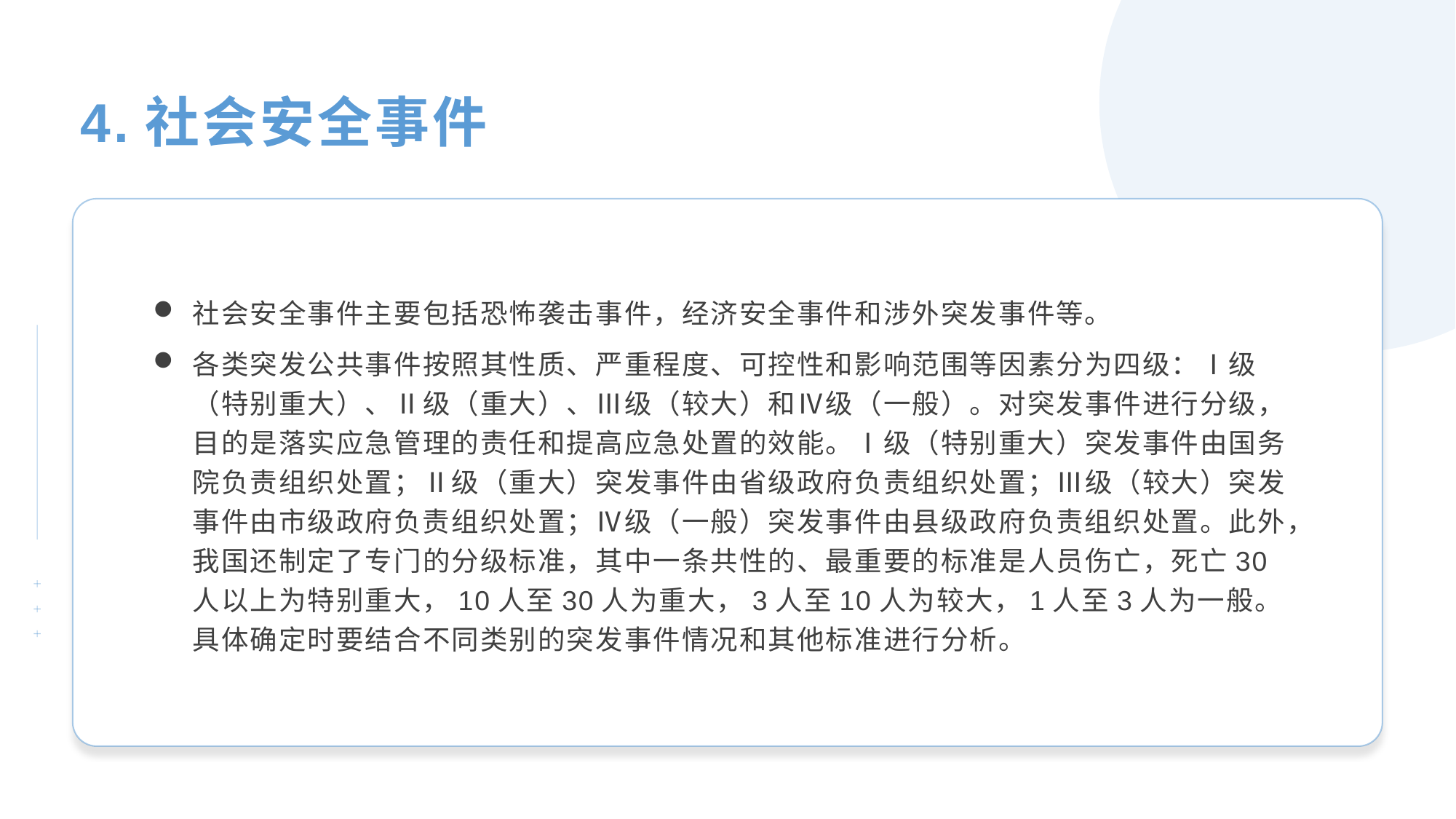

4.社会安全事件

社会安全事件主要包括恐怖袭击事件，经济安全事件和涉外突发事件等。
各类突发公共事件按照其性质、严重程度、可控性和影响范围等因素分为四级：Ⅰ级（特别重大）、Ⅱ级（重大）、Ⅲ级（较大）和Ⅳ级（一般）。对突发事件进行分级，目的是落实应急管理的责任和提高应急处置的效能。Ⅰ级（特别重大）突发事件由国务院负责组织处置；Ⅱ级（重大）突发事件由省级政府负责组织处置；Ⅲ级（较大）突发事件由市级政府负责组织处置；Ⅳ级（一般）突发事件由县级政府负责组织处置。此外，我国还制定了专门的分级标准，其中一条共性的、最重要的标准是人员伤亡，死亡30人以上为特别重大，10人至30人为重大，3人至10人为较大，1人至3人为一般。具体确定时要结合不同类别的突发事件情况和其他标准进行分析。